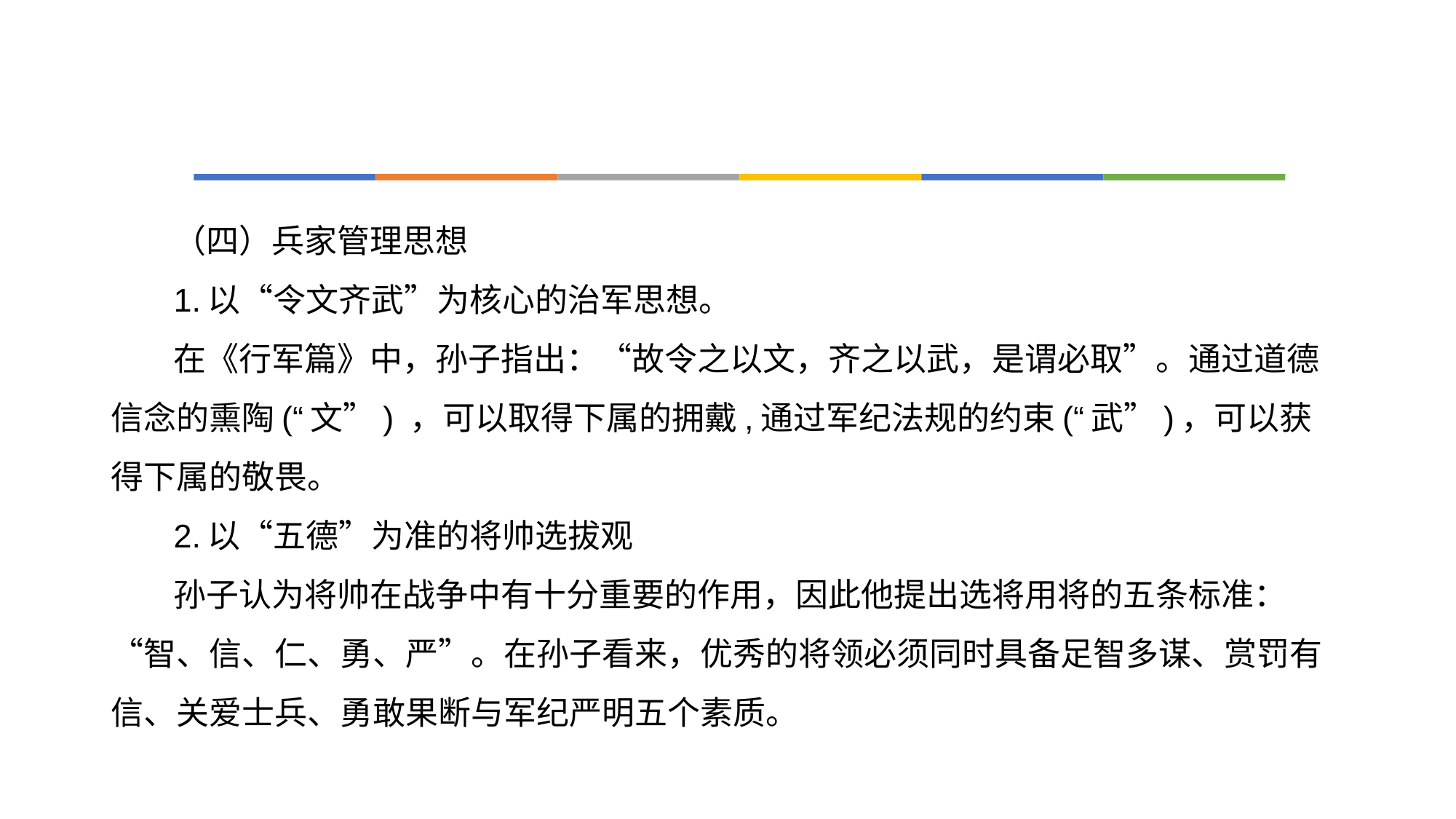

#
（四）兵家管理思想
1.以“令文齐武”为核心的治军思想。
在《行军篇》中，孙子指出：“故令之以文，齐之以武，是谓必取”。通过道德信念的熏陶(“文”) ，可以取得下属的拥戴,通过军纪法规的约束(“武”)，可以获得下属的敬畏。
2.以“五德”为准的将帅选拔观
孙子认为将帅在战争中有十分重要的作用，因此他提出选将用将的五条标准：“智、信、仁、勇、严”。在孙子看来，优秀的将领必须同时具备足智多谋、赏罚有信、关爱士兵、勇敢果断与军纪严明五个素质。